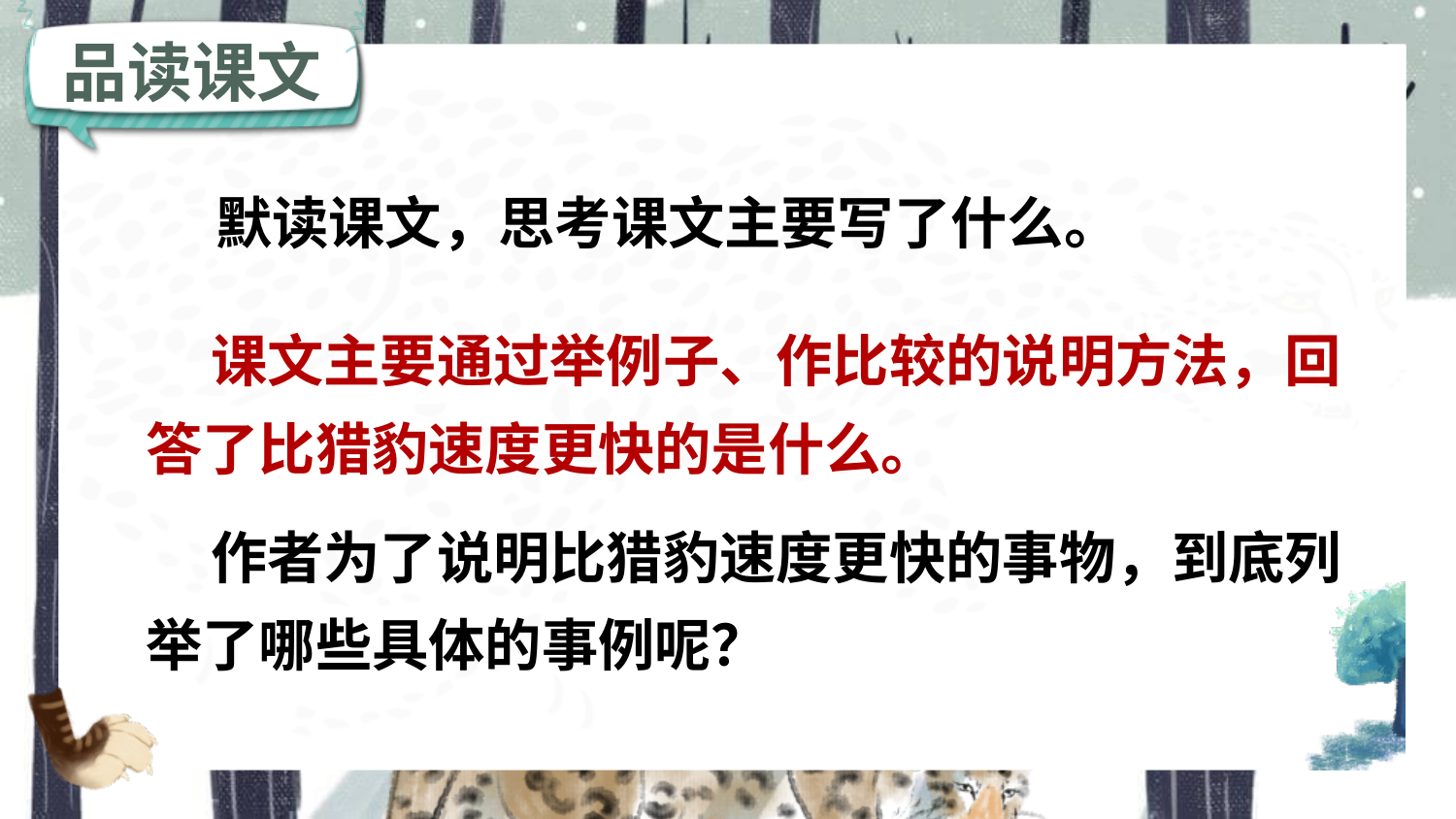

品读课文
    默读课文，思考课文主要写了什么。
    课文主要通过举例子、作比较的说明方法，回答了比猎豹速度更快的是什么。
    作者为了说明比猎豹速度更快的事物，到底列举了哪些具体的事例呢？